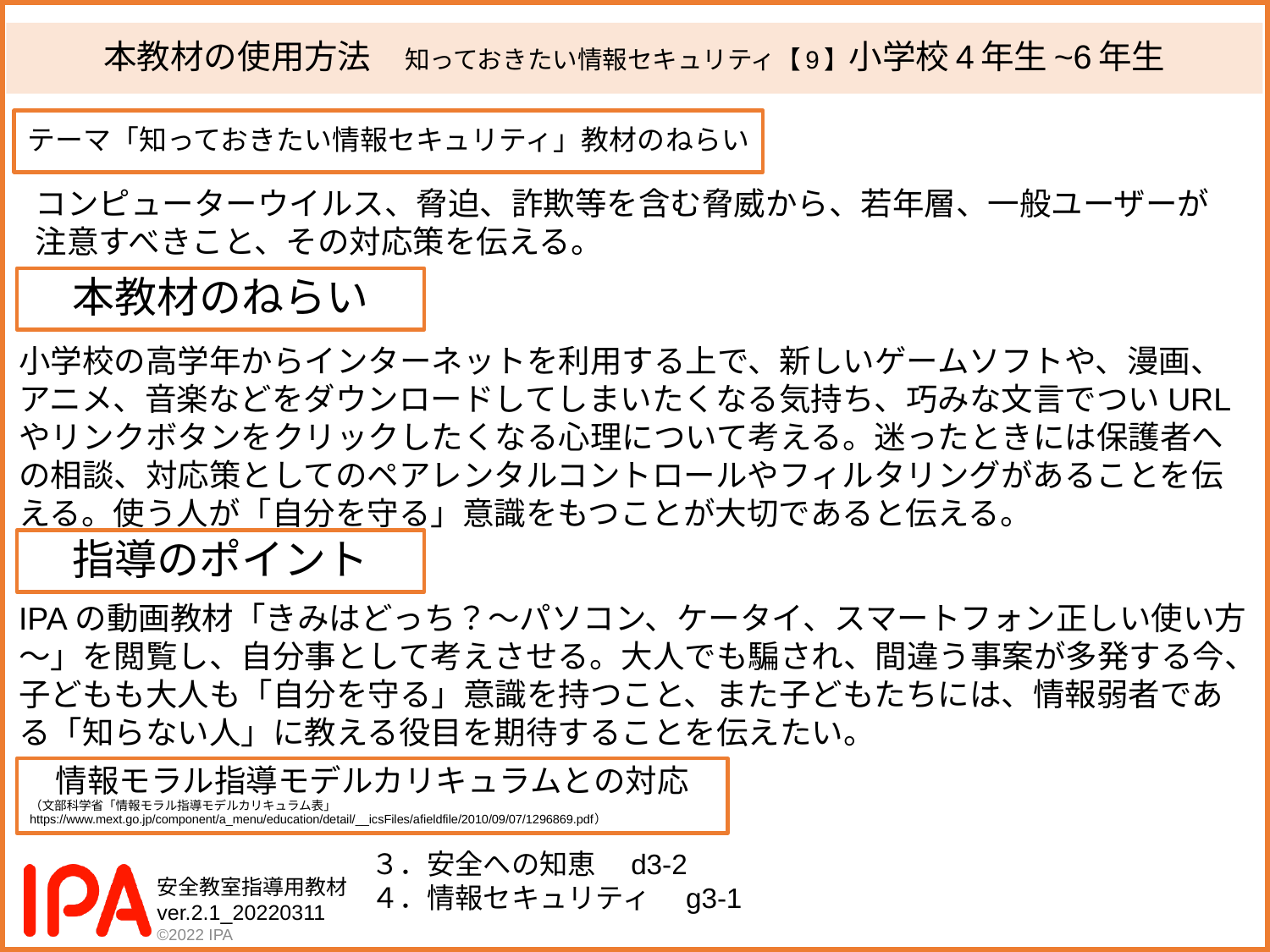

# 本教材の使用方法　知っておきたい情報セキュリティ【9】小学校4年生~6年生
テーマ「知っておきたい情報セキュリティ」教材のねらい
コンピューターウイルス、脅迫、詐欺等を含む脅威から、若年層、一般ユーザーが
注意すべきこと、その対応策を伝える。
本教材のねらい
小学校の高学年からインターネットを利用する上で、新しいゲームソフトや、漫画、アニメ、音楽などをダウンロードしてしまいたくなる気持ち、巧みな文言でついURLやリンクボタンをクリックしたくなる心理について考える。迷ったときには保護者への相談、対応策としてのペアレンタルコントロールやフィルタリングがあることを伝える。使う人が「自分を守る」意識をもつことが大切であると伝える。
指導のポイント
IPAの動画教材「きみはどっち？～パソコン、ケータイ、スマートフォン正しい使い方～」を閲覧し、自分事として考えさせる。大人でも騙され、間違う事案が多発する今、
子どもも大人も「自分を守る」意識を持つこと、また子どもたちには、情報弱者である「知らない人」に教える役目を期待することを伝えたい。
情報モラル指導モデルカリキュラムとの対応
（文部科学省「情報モラル指導モデルカリキュラム表」
https://www.mext.go.jp/component/a_menu/education/detail/__icsFiles/afieldfile/2010/09/07/1296869.pdf）
３．安全への知恵　d3-2
４．情報セキュリティ　g3-1